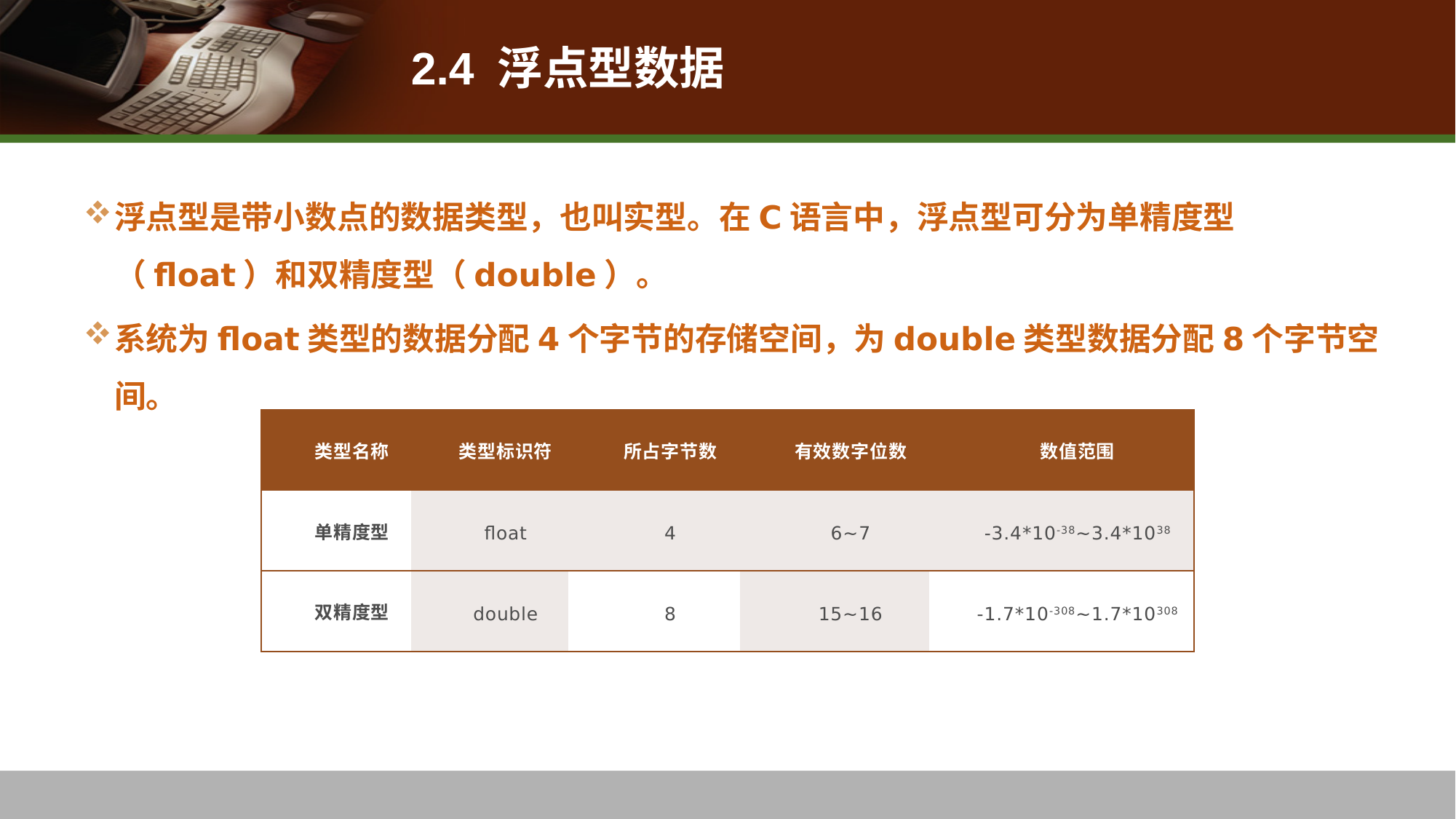

# 2.4 浮点型数据
浮点型是带小数点的数据类型，也叫实型。在C语言中，浮点型可分为单精度型（float）和双精度型（double）。
系统为float类型的数据分配4个字节的存储空间，为double类型数据分配8个字节空间。
| 类型名称 | 类型标识符 | 所占字节数 | 有效数字位数 | 数值范围 |
| --- | --- | --- | --- | --- |
| 单精度型 | float | 4 | 6~7 | -3.4\*10-38~3.4\*1038 |
| 双精度型 | double | 8 | 15~16 | -1.7\*10-308~1.7\*10308 |